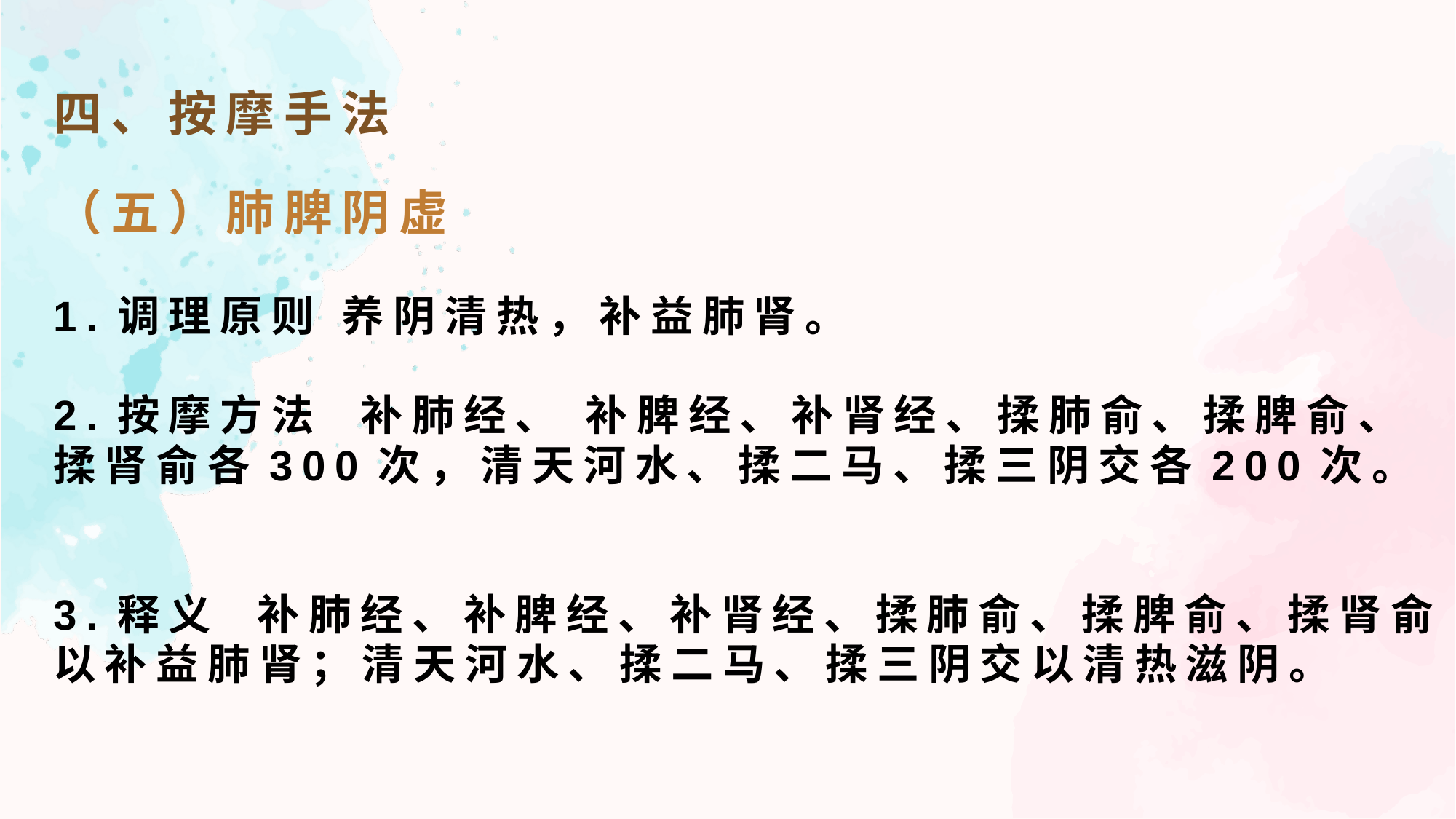

四、按摩手法

（五）肺脾阴虚

1.调理原则 养阴清热，补益肺肾。

2.按摩方法  补肺经、 补脾经、补肾经、揉肺俞、揉脾俞、揉肾俞各300次，清天河水、揉二马、揉三阴交各200次。

3.释义  补肺经、补脾经、补肾经、揉肺俞、揉脾俞、揉肾俞以补益肺肾；清天河水、揉二马、揉三阴交以清热滋阴。